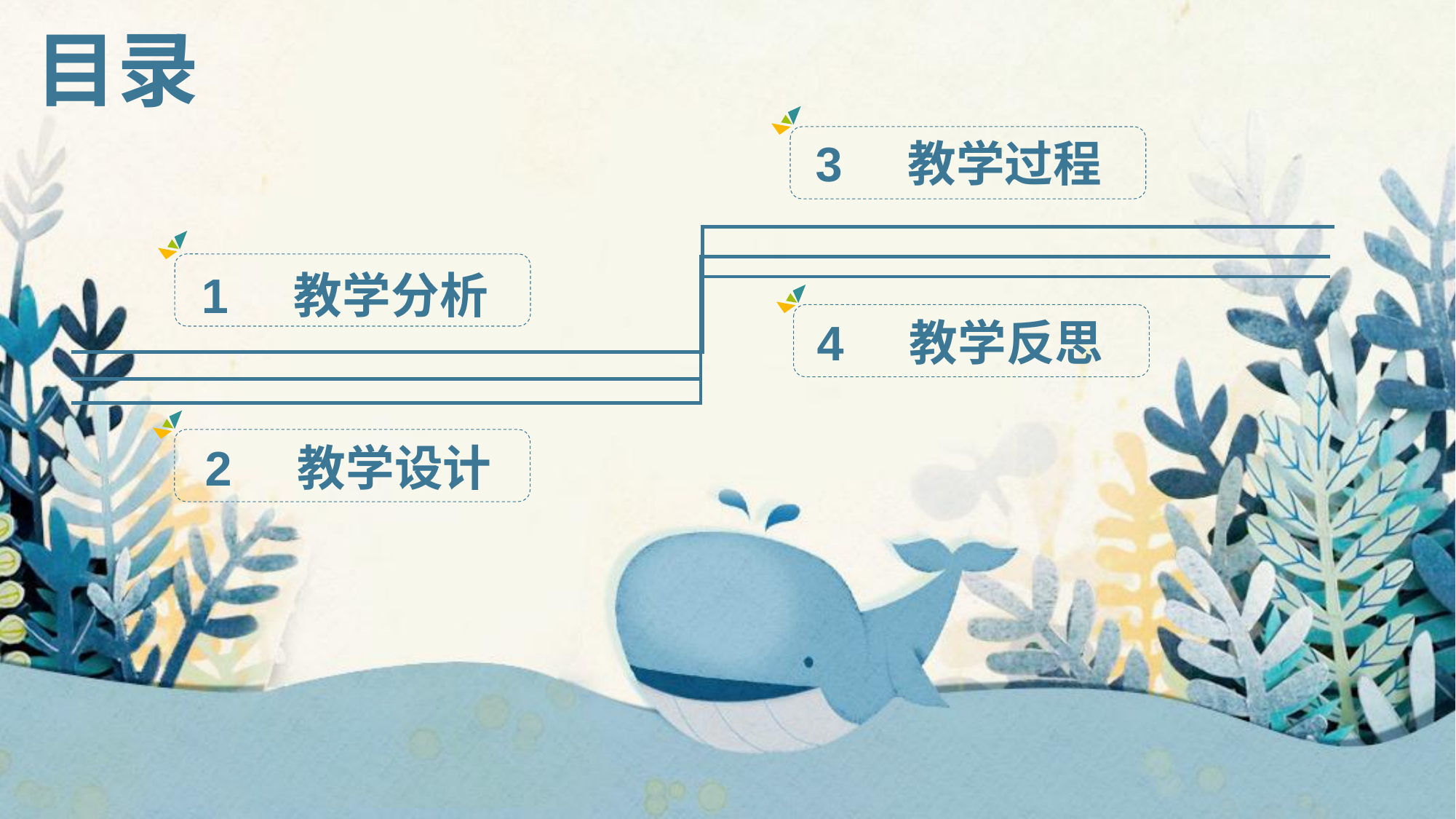

目录

3    教学过程

1    教学分析

4    教学反思

2    教学设计